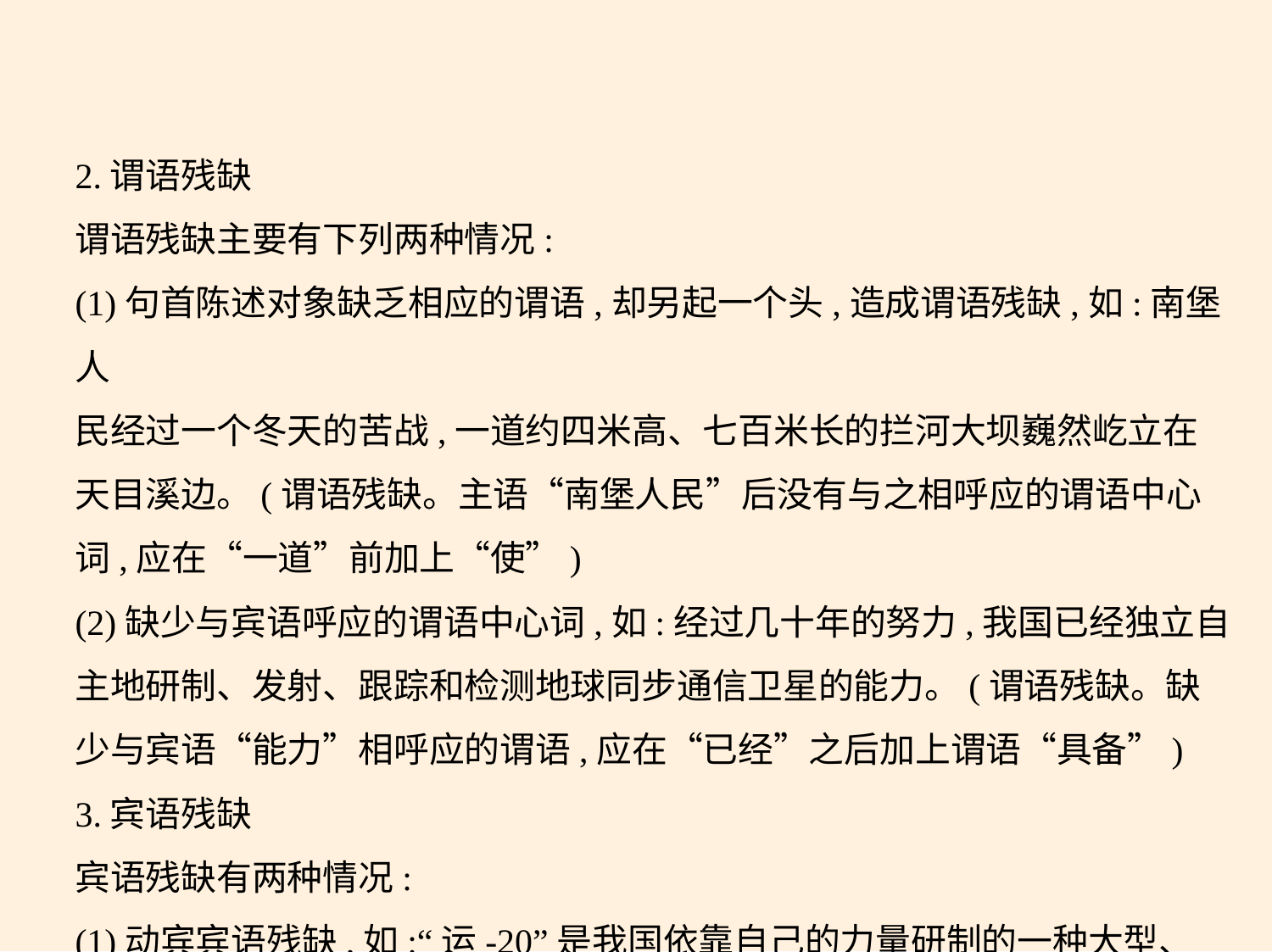

2.谓语残缺
谓语残缺主要有下列两种情况:
(1)句首陈述对象缺乏相应的谓语,却另起一个头,造成谓语残缺,如:南堡人
民经过一个冬天的苦战,一道约四米高、七百米长的拦河大坝巍然屹立在
天目溪边。(谓语残缺。主语“南堡人民”后没有与之相呼应的谓语中心
词,应在“一道”前加上“使”)
(2)缺少与宾语呼应的谓语中心词,如:经过几十年的努力,我国已经独立自
主地研制、发射、跟踪和检测地球同步通信卫星的能力。(谓语残缺。缺
少与宾语“能力”相呼应的谓语,应在“已经”之后加上谓语“具备”)
3.宾语残缺
宾语残缺有两种情况:
(1)动宾宾语残缺,如:“运-20”是我国依靠自己的力量研制的一种大型、